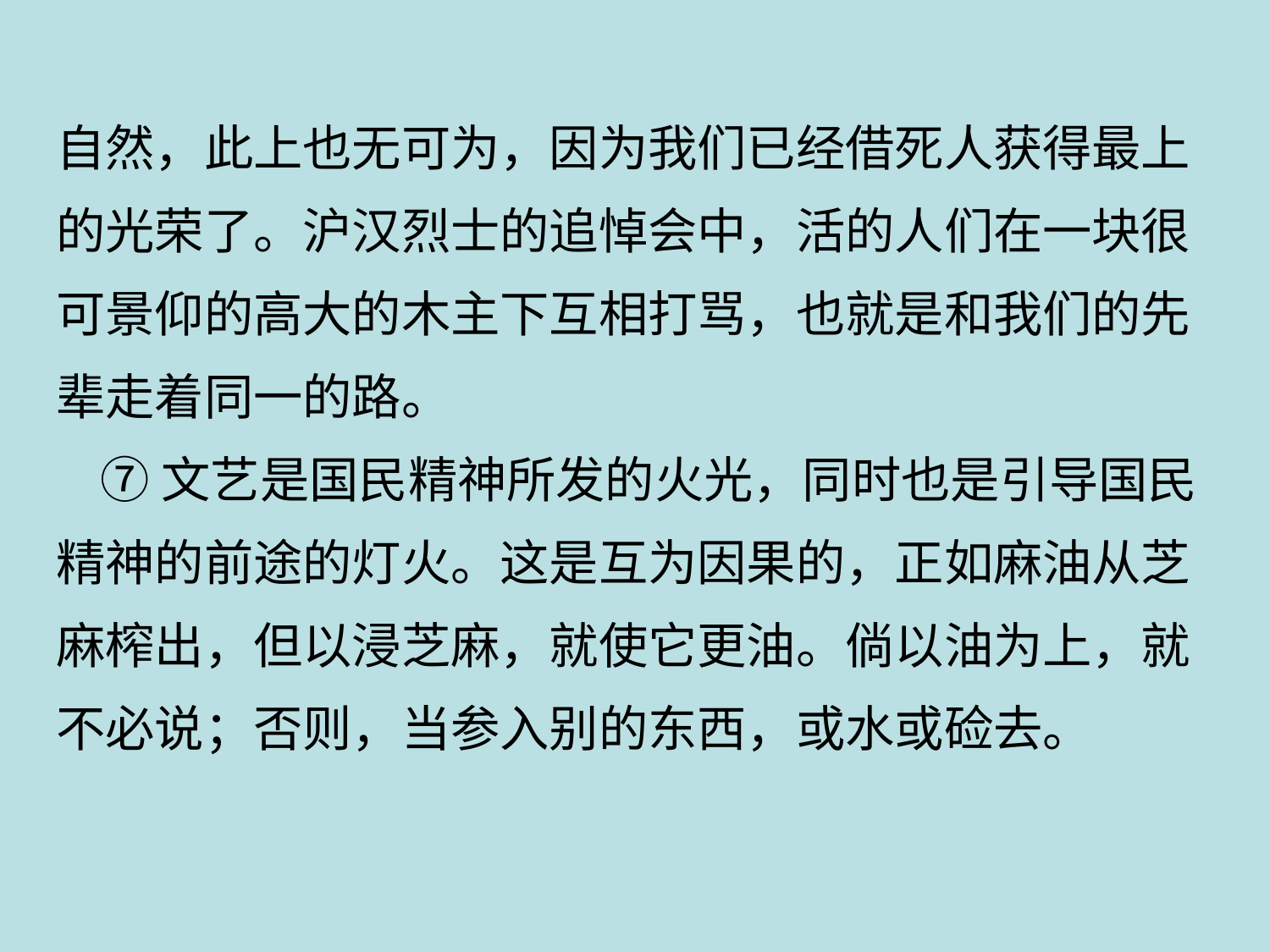

自然，此上也无可为，因为我们已经借死人获得最上的光荣了。沪汉烈士的追悼会中，活的人们在一块很可景仰的高大的木主下互相打骂，也就是和我们的先辈走着同一的路。
    ⑦文艺是国民精神所发的火光，同时也是引导国民精神的前途的灯火。这是互为因果的，正如麻油从芝麻榨出，但以浸芝麻，就使它更油。倘以油为上，就不必说；否则，当参入别的东西，或水或硷去。